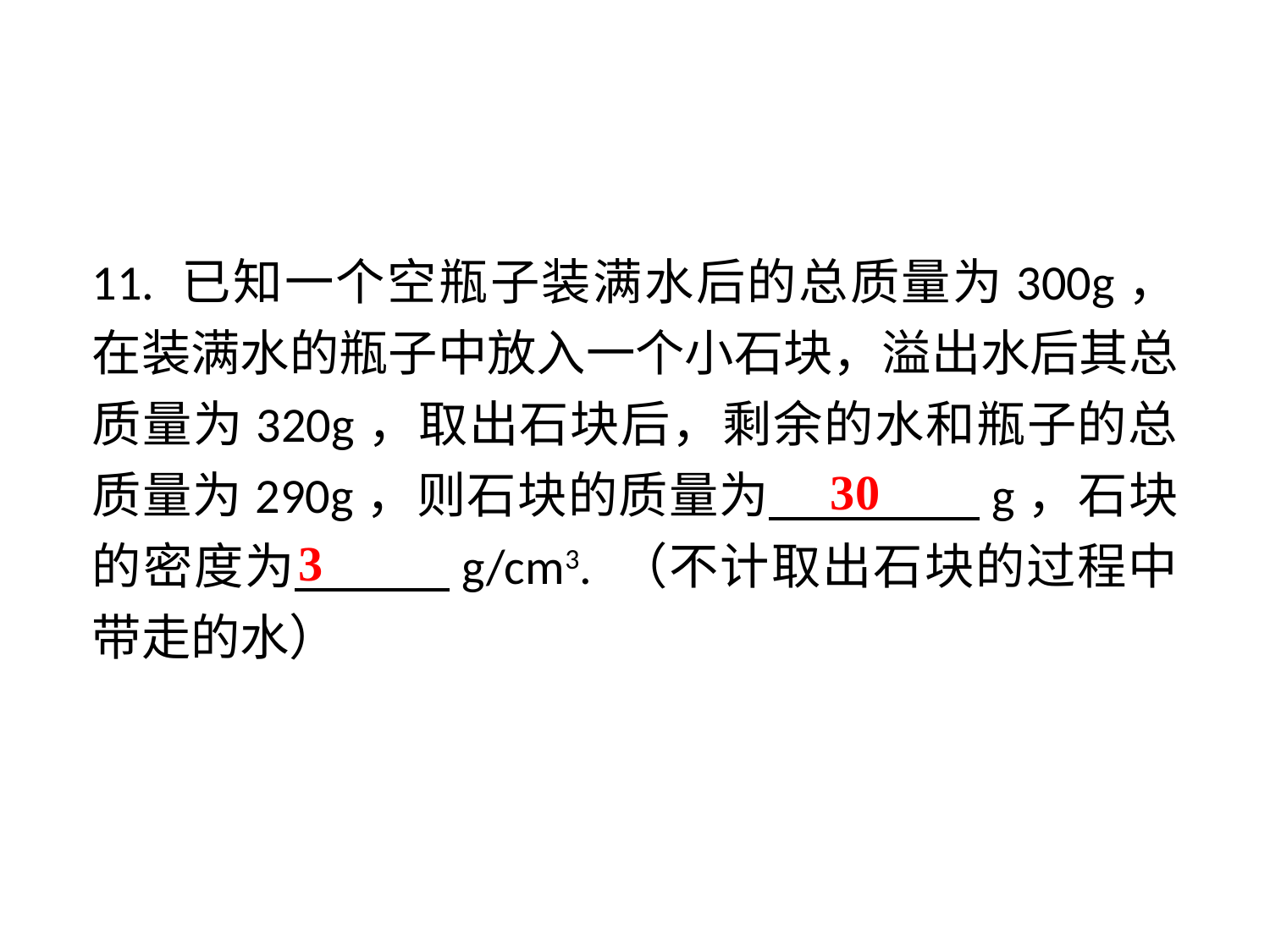

11. 已知一个空瓶子装满水后的总质量为300g，在装满水的瓶子中放入一个小石块，溢出水后其总质量为320g，取出石块后，剩余的水和瓶子的总质量为290g，则石块的质量为     　    　g，石块的密度为        　g/cm3. （不计取出石块的过程中带走的水）
30
3